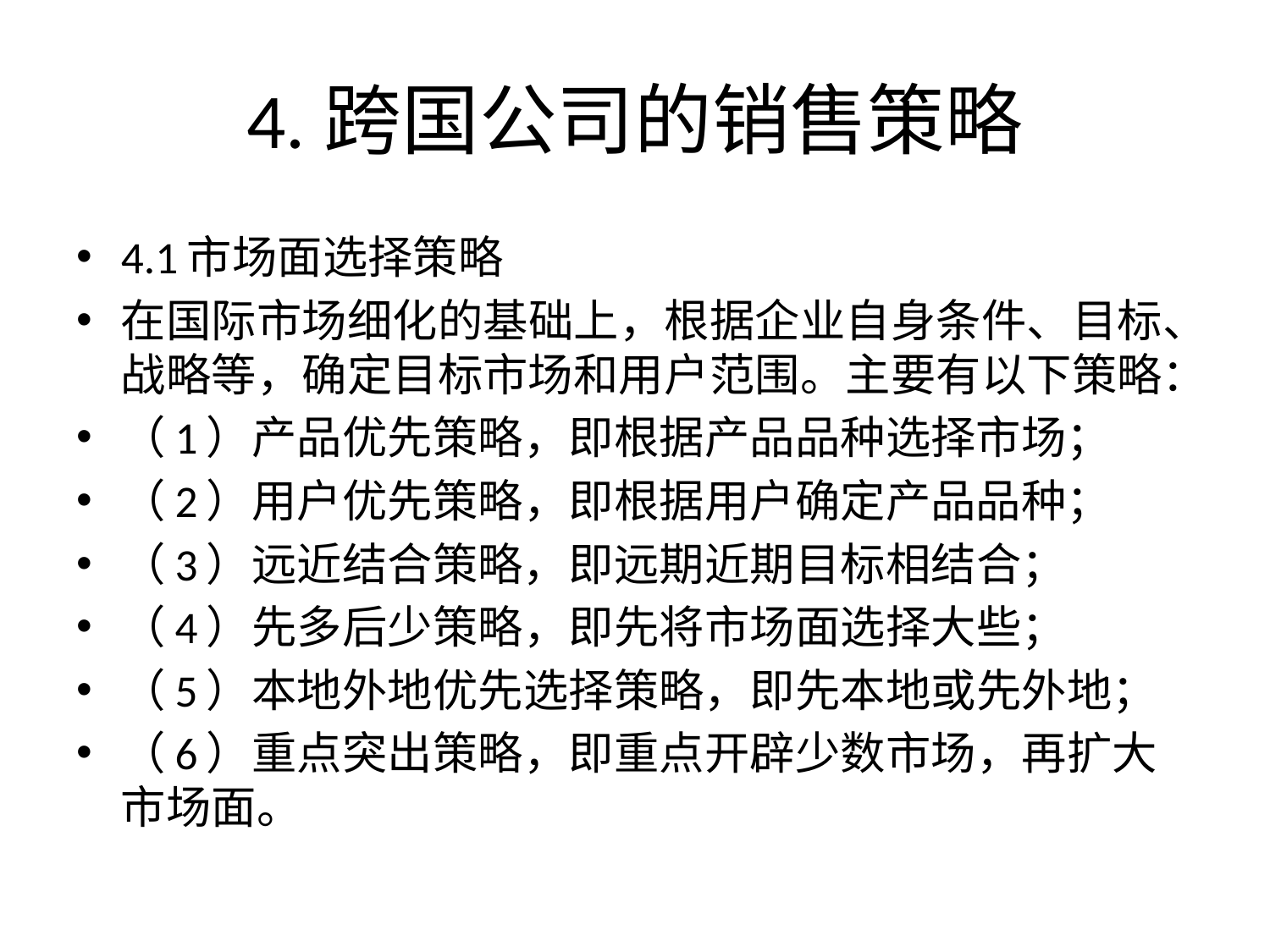

# 4.跨国公司的销售策略
4.1市场面选择策略
在国际市场细化的基础上，根据企业自身条件、目标、战略等，确定目标市场和用户范围。主要有以下策略：
（1）产品优先策略，即根据产品品种选择市场；
（2）用户优先策略，即根据用户确定产品品种；
（3）远近结合策略，即远期近期目标相结合；
（4）先多后少策略，即先将市场面选择大些；
（5）本地外地优先选择策略，即先本地或先外地；
（6）重点突出策略，即重点开辟少数市场，再扩大市场面。